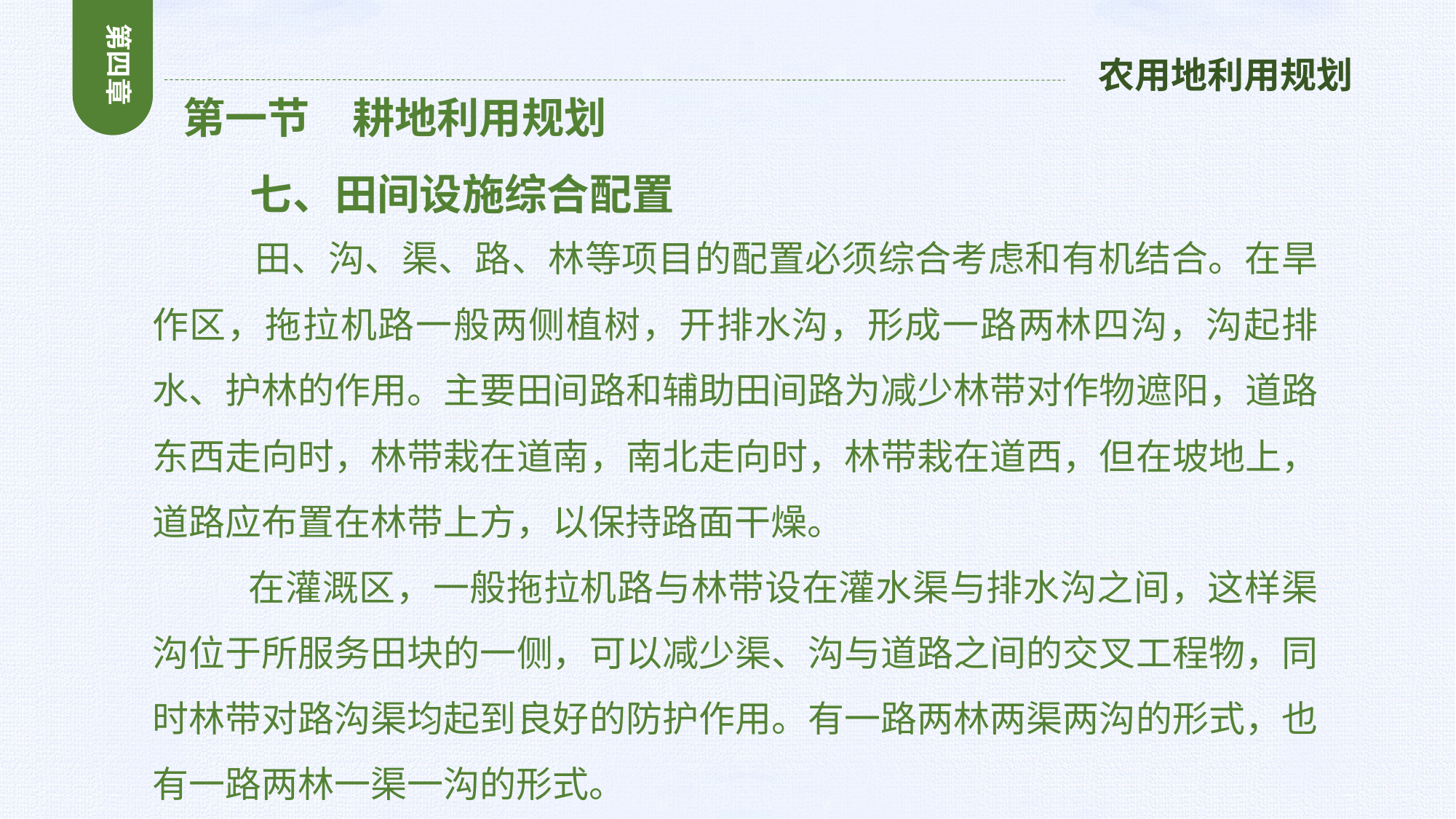

第四章
农用地利用规划
 第一节　耕地利用规划
        七、田间设施综合配置

          田、沟、渠、路、林等项目的配置必须综合考虑和有机结合。在旱作区，拖拉机路一般两侧植树，开排水沟，形成一路两林四沟，沟起排水、护林的作用。主要田间路和辅助田间路为减少林带对作物遮阳，道路东西走向时，林带栽在道南，南北走向时，林带栽在道西，但在坡地上，道路应布置在林带上方，以保持路面干燥。
          在灌溉区，一般拖拉机路与林带设在灌水渠与排水沟之间，这样渠沟位于所服务田块的一侧，可以减少渠、沟与道路之间的交叉工程物，同时林带对路沟渠均起到良好的防护作用。有一路两林两渠两沟的形式，也有一路两林一渠一沟的形式。